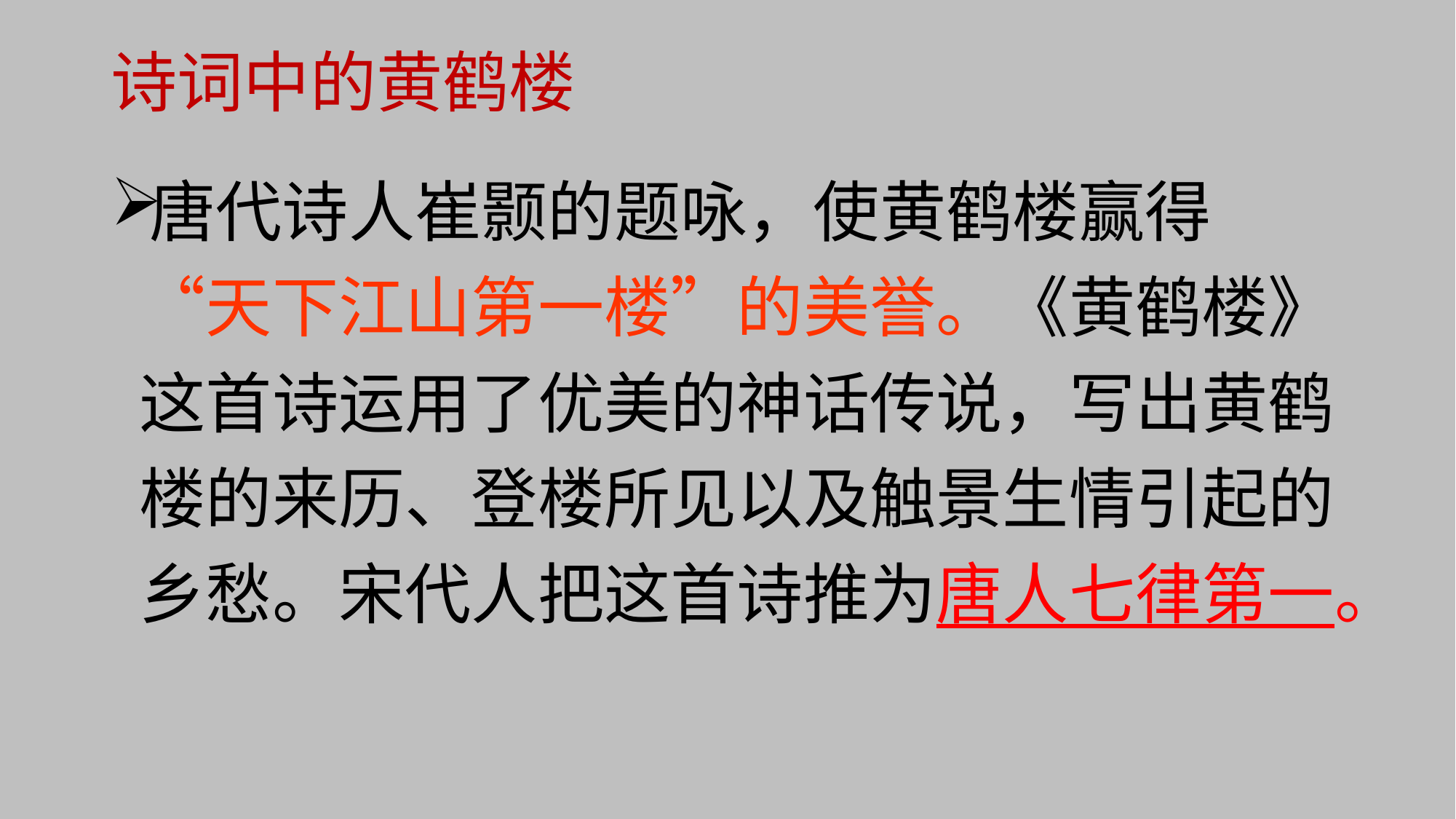

# 诗词中的黄鹤楼
唐代诗人崔颢的题咏，使黄鹤楼赢得“天下江山第一楼”的美誉。《黄鹤楼》这首诗运用了优美的神话传说，写出黄鹤楼的来历、登楼所见以及触景生情引起的乡愁。宋代人把这首诗推为唐人七律第一。